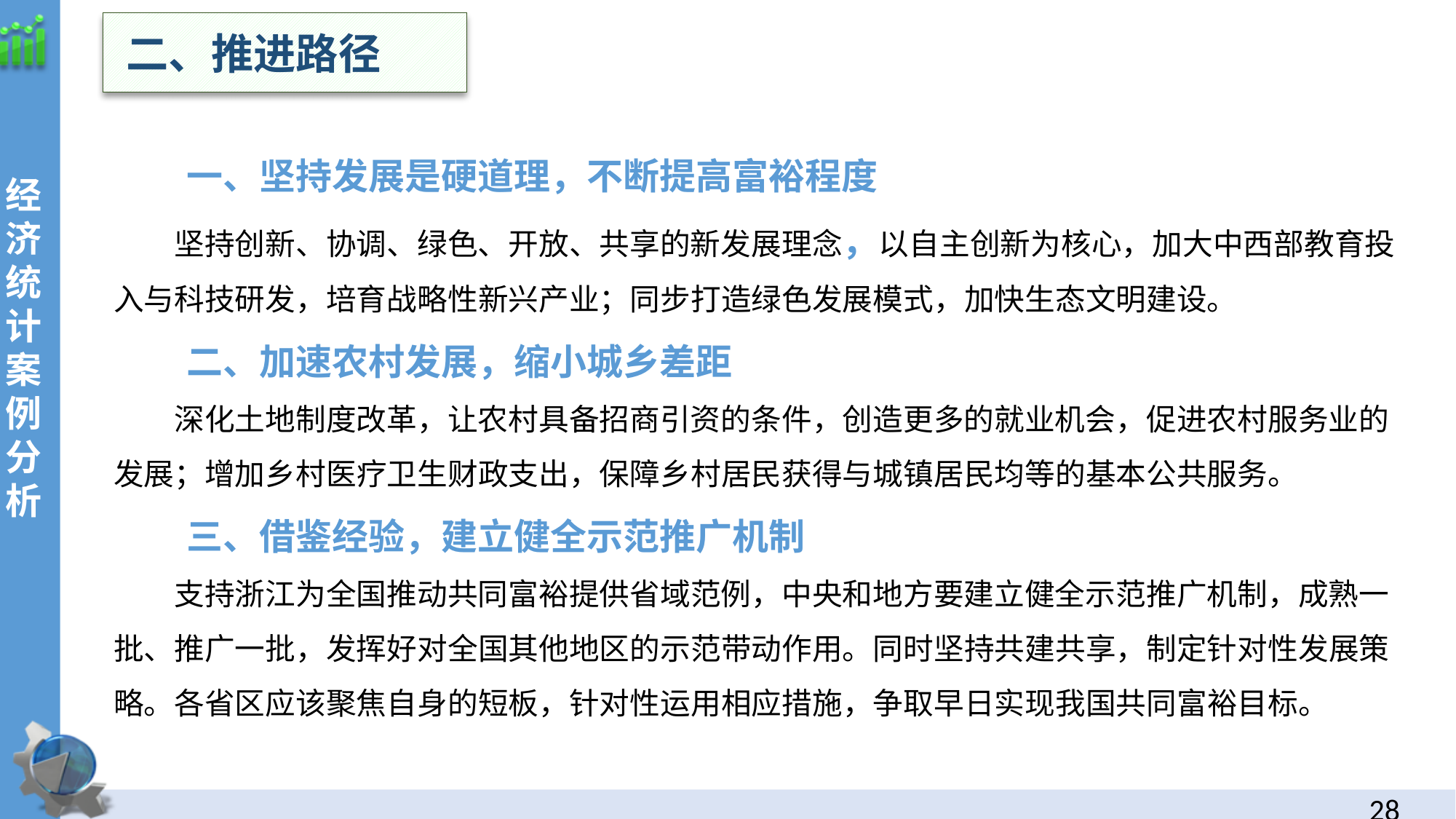

二、推进路径

一、坚持发展是硬道理，不断提高富裕程度
坚持创新、协调、绿色、开放、共享的新发展理念，以自主创新为核心，加大中西部教育投入与科技研发，培育战略性新兴产业；同步打造绿色发展模式，加快生态文明建设。
二、加速农村发展，缩小城乡差距
深化土地制度改革，让农村具备招商引资的条件，创造更多的就业机会，促进农村服务业的发展；增加乡村医疗卫生财政支出，保障乡村居民获得与城镇居民均等的基本公共服务。
三、借鉴经验，建立健全示范推广机制
支持浙江为全国推动共同富裕提供省域范例，中央和地方要建立健全示范推广机制，成熟一批、推广一批，发挥好对全国其他地区的示范带动作用。同时坚持共建共享，制定针对性发展策略。各省区应该聚焦自身的短板，针对性运用相应措施，争取早日实现我国共同富裕目标。

经
济统计案例分析

28